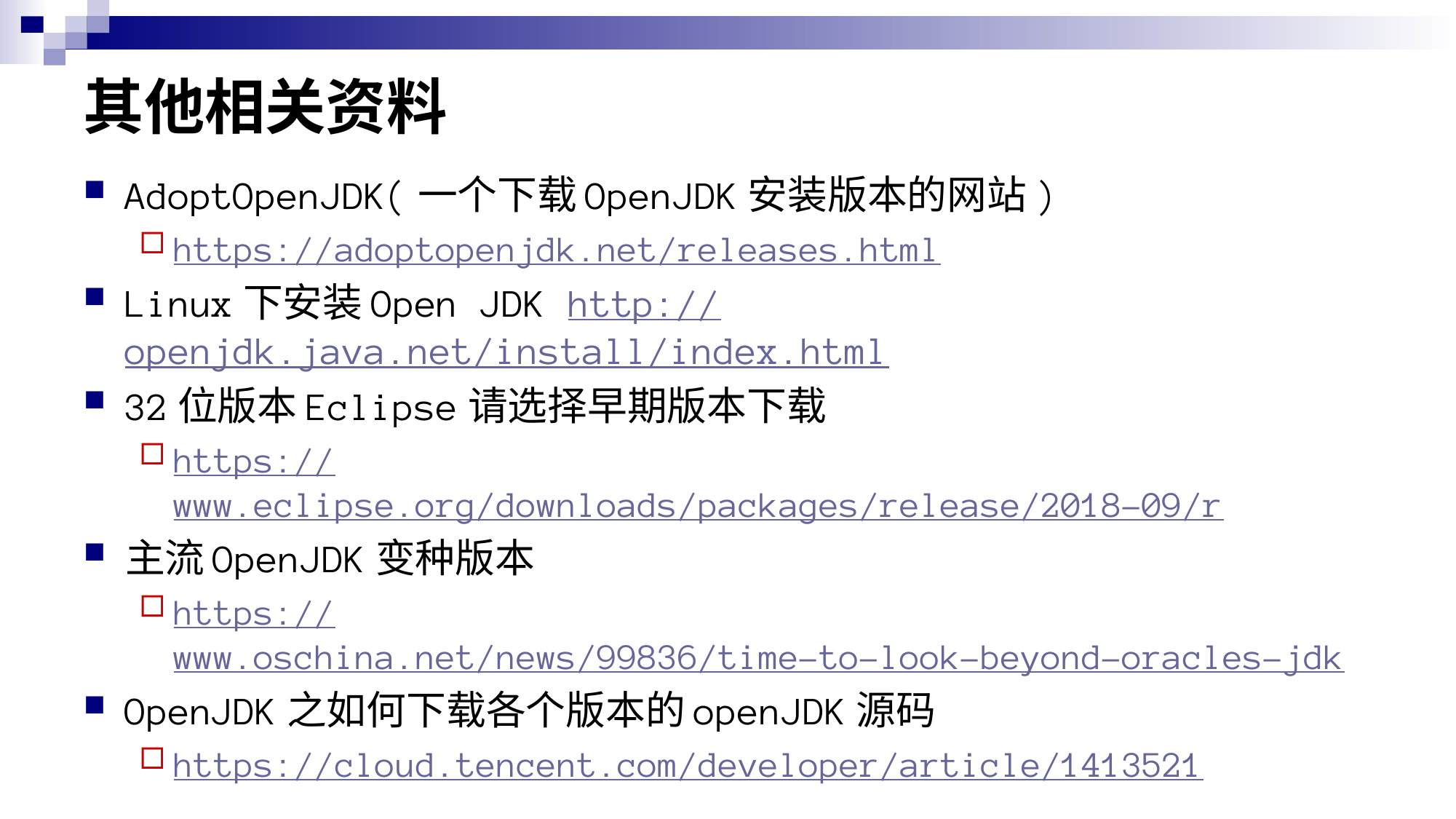

# 其他相关资料
AdoptOpenJDK(一个下载OpenJDK安装版本的网站)
https://adoptopenjdk.net/releases.html
Linux下安装Open JDK http://openjdk.java.net/install/index.html
32位版本Eclipse请选择早期版本下载
https://www.eclipse.org/downloads/packages/release/2018-09/r
主流OpenJDK变种版本
https://www.oschina.net/news/99836/time-to-look-beyond-oracles-jdk
OpenJDK之如何下载各个版本的openJDK源码
https://cloud.tencent.com/developer/article/1413521